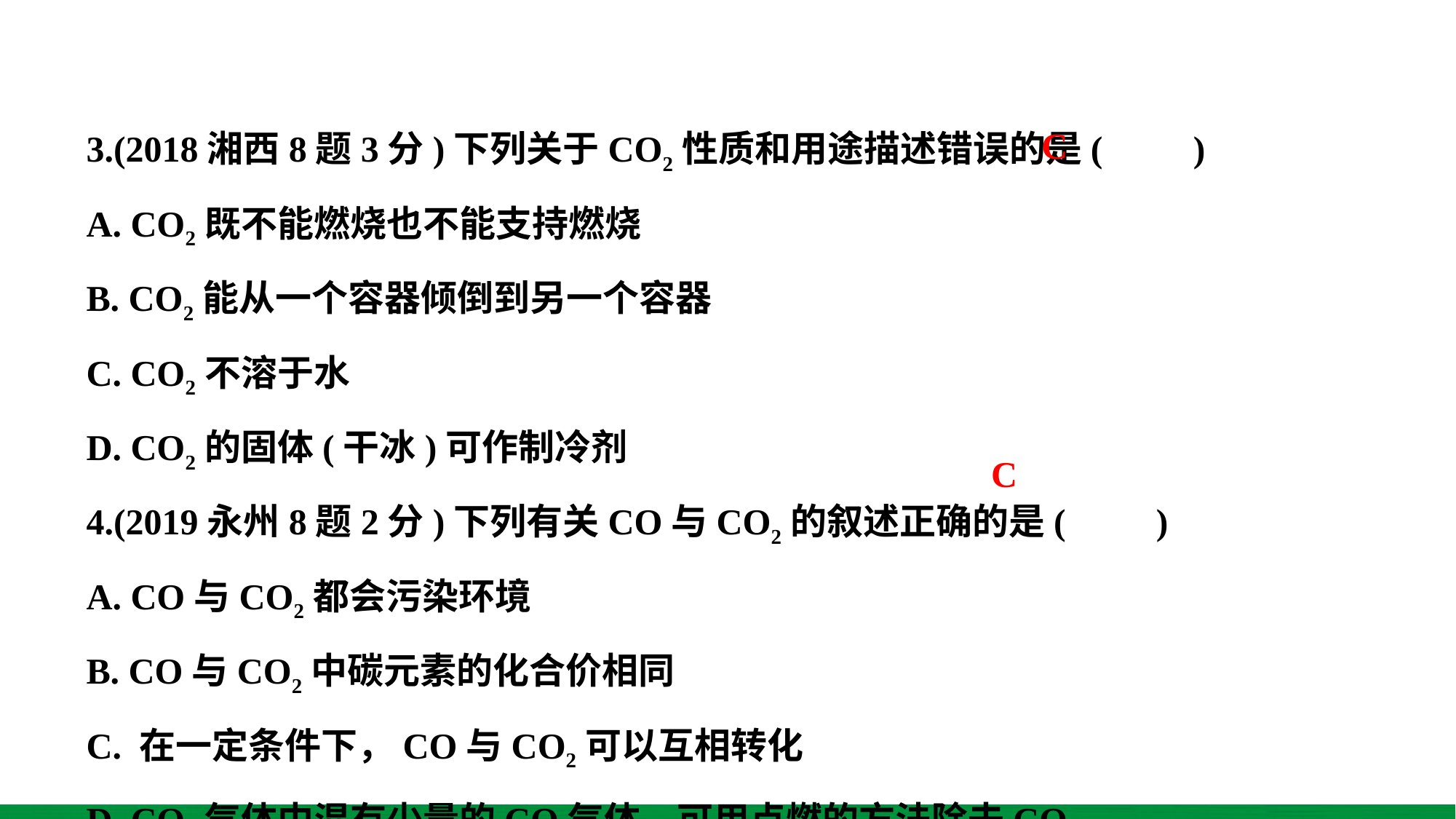

3.(2018湘西8题3分)下列关于CO2性质和用途描述错误的是(　　)
A. CO2既不能燃烧也不能支持燃烧
B. CO2能从一个容器倾倒到另一个容器
C. CO2不溶于水
D. CO2的固体(干冰)可作制冷剂
4.(2019永州8题2分)下列有关CO与CO2的叙述正确的是(　　)
A. CO与CO2都会污染环境
B. CO与CO2中碳元素的化合价相同
C. 在一定条件下，CO与CO2可以互相转化
D. CO2气体中混有少量的CO气体，可用点燃的方法除去CO
C
C